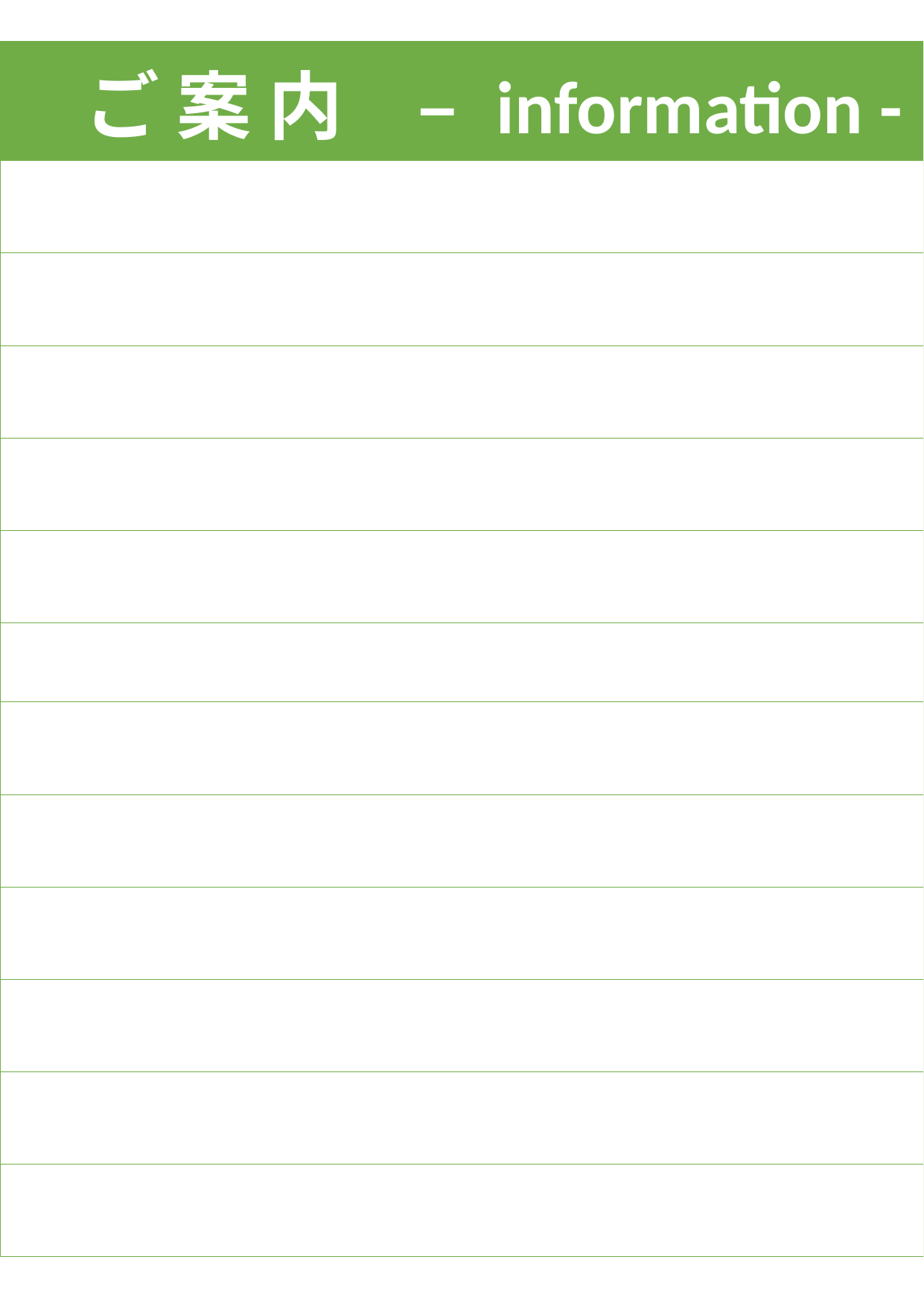

| ご 案 内　– information - |
| --- |
|  |
|  |
|  |
|  |
|  |
|  |
|  |
|  |
|  |
|  |
|  |
|  |